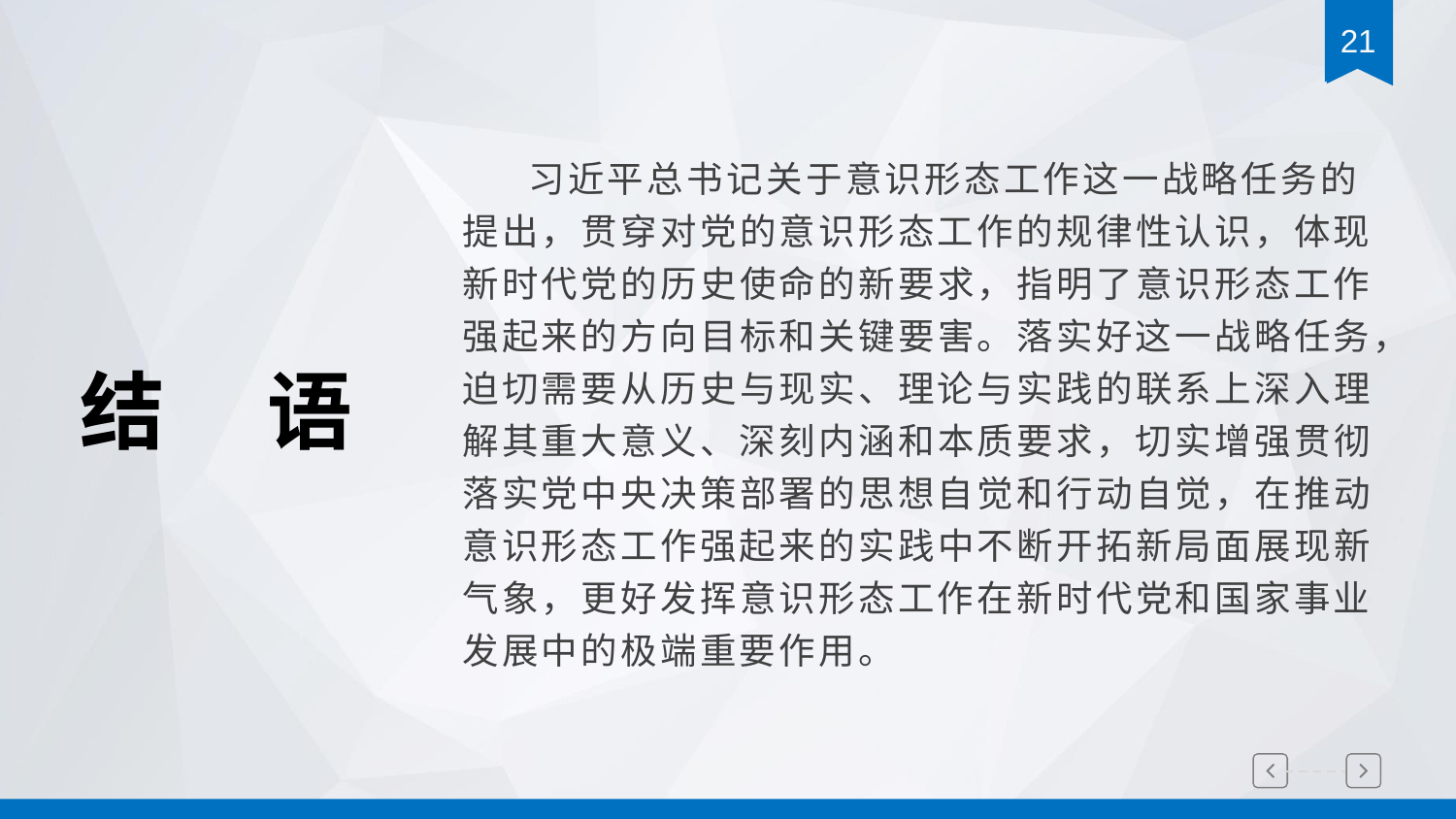

习近平总书记关于意识形态工作这一战略任务的提出，贯穿对党的意识形态工作的规律性认识，体现新时代党的历史使命的新要求，指明了意识形态工作强起来的方向目标和关键要害。落实好这一战略任务，迫切需要从历史与现实、理论与实践的联系上深入理解其重大意义、深刻内涵和本质要求，切实增强贯彻落实党中央决策部署的思想自觉和行动自觉，在推动意识形态工作强起来的实践中不断开拓新局面展现新气象，更好发挥意识形态工作在新时代党和国家事业发展中的极端重要作用。
结    语